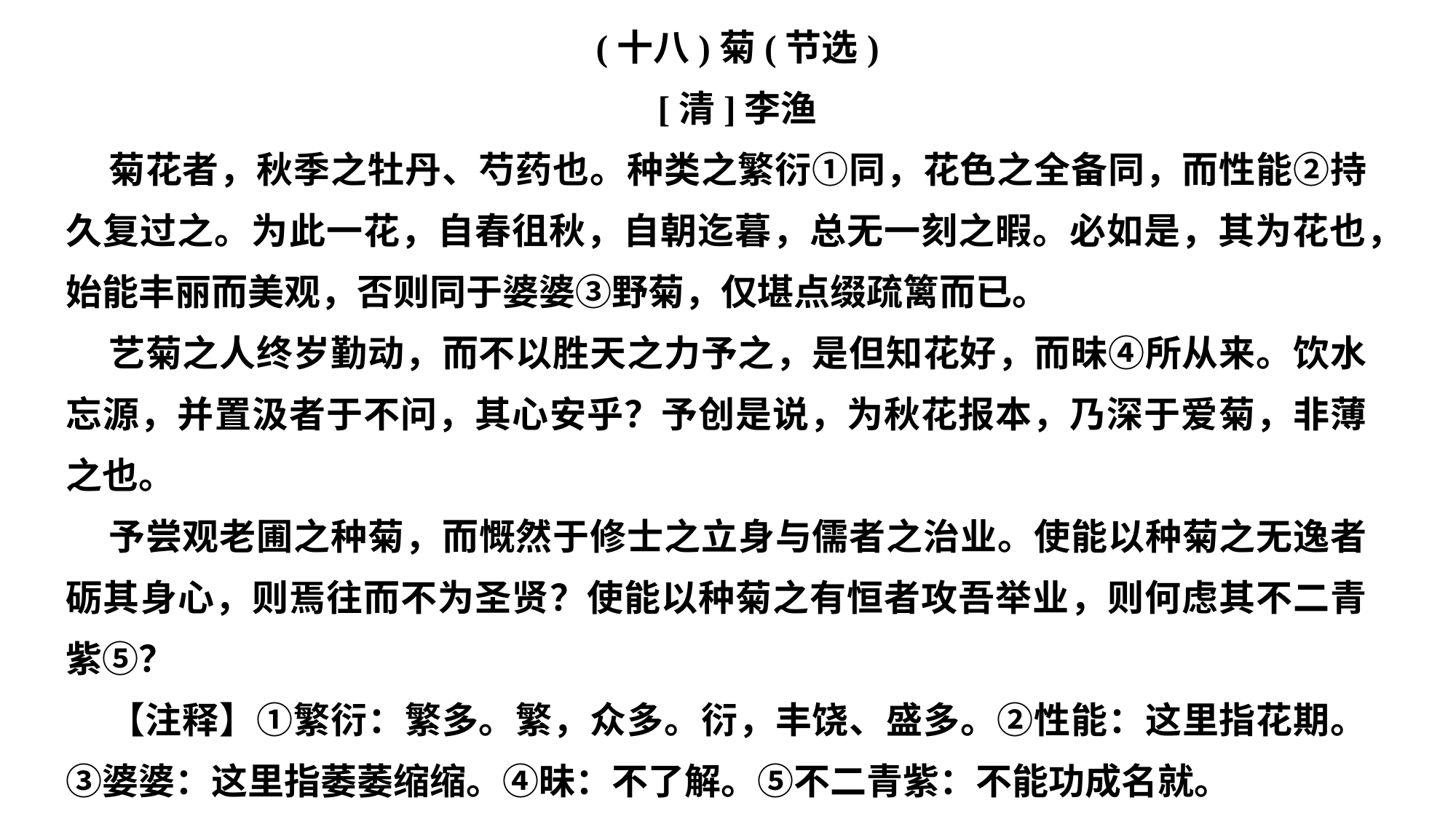

(十八)菊(节选)
[清]李渔
菊花者，秋季之牡丹、芍药也。种类之繁衍①同，花色之全备同，而性能②持久复过之。为此一花，自春徂秋，自朝迄暮，总无一刻之暇。必如是，其为花也，始能丰丽而美观，否则同于婆婆③野菊，仅堪点缀疏篱而已。
艺菊之人终岁勤动，而不以胜天之力予之，是但知花好，而昧④所从来。饮水忘源，并置汲者于不问，其心安乎？予创是说，为秋花报本，乃深于爱菊，非薄之也。
予尝观老圃之种菊，而慨然于修士之立身与儒者之治业。使能以种菊之无逸者砺其身心，则焉往而不为圣贤？使能以种菊之有恒者攻吾举业，则何虑其不二青紫⑤？
【注释】①繁衍：繁多。繁，众多。衍，丰饶、盛多。②性能：这里指花期。③婆婆：这里指萎萎缩缩。④昧：不了解。⑤不二青紫：不能功成名就。